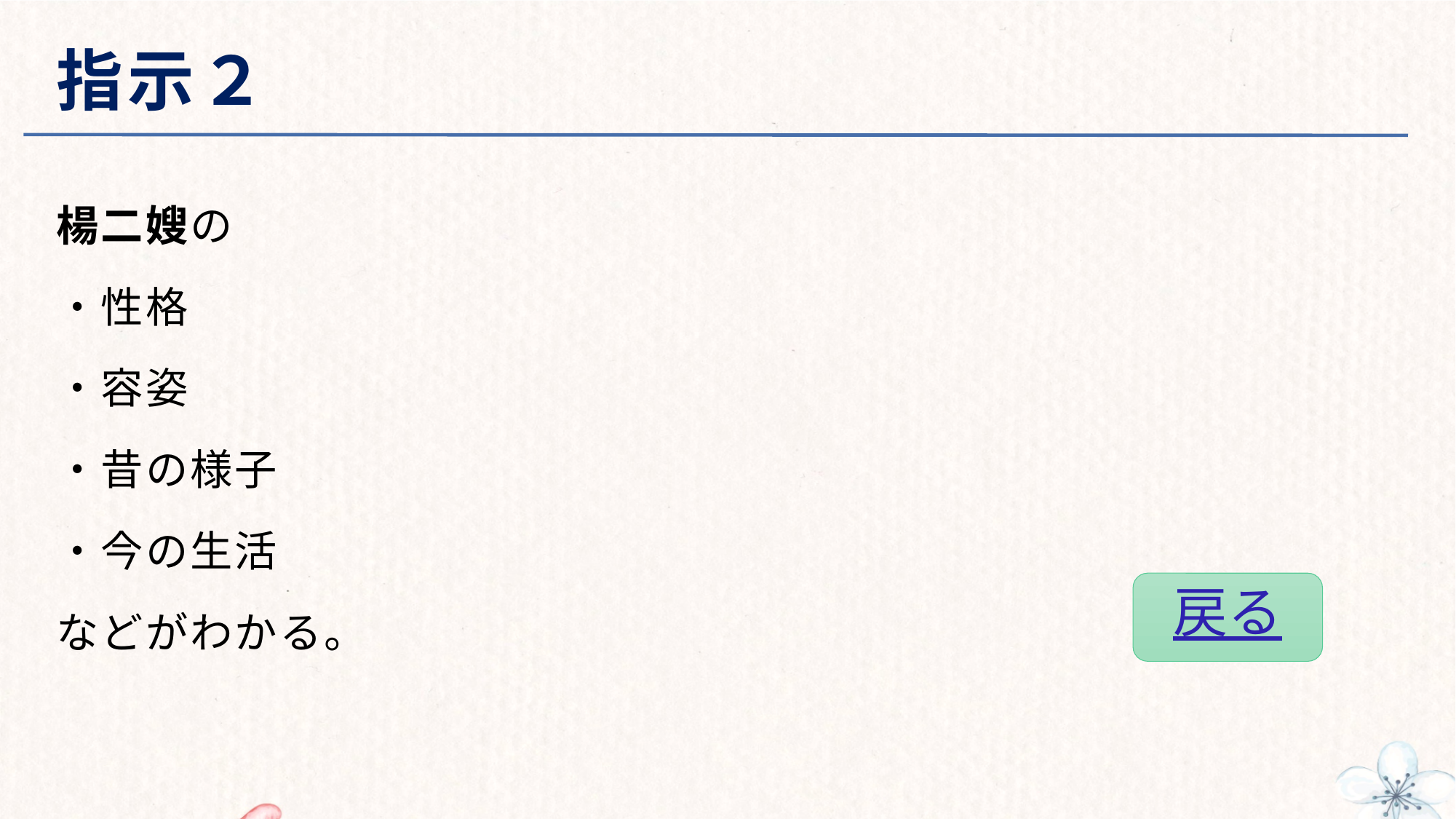

# 指示２
楊二嫂の
・性格
・容姿
・昔の様子
・今の生活
などがわかる。
戻る